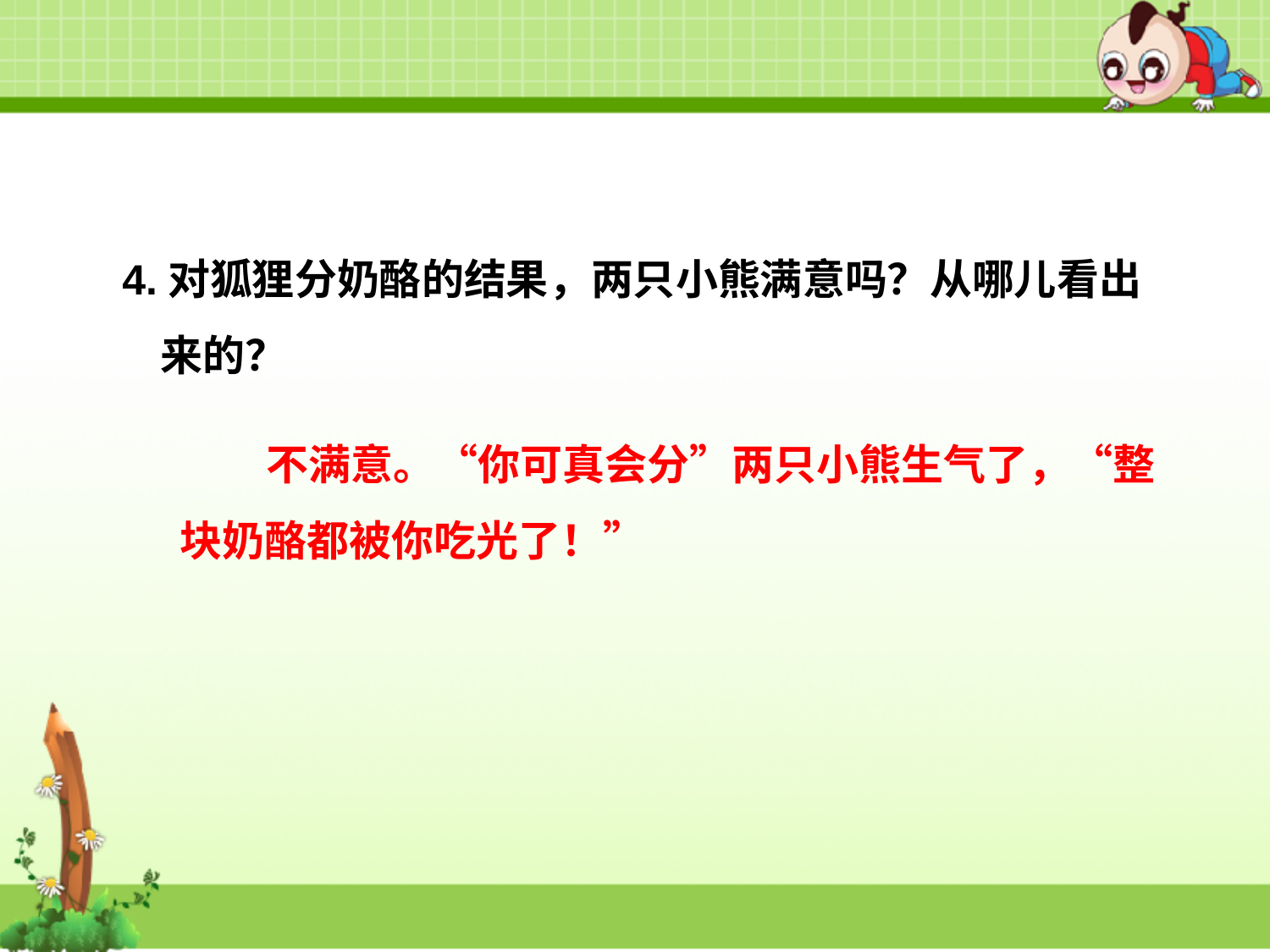

4.对狐狸分奶酪的结果，两只小熊满意吗？从哪儿看出来的？
不满意。“你可真会分”两只小熊生气了，“整块奶酪都被你吃光了！”